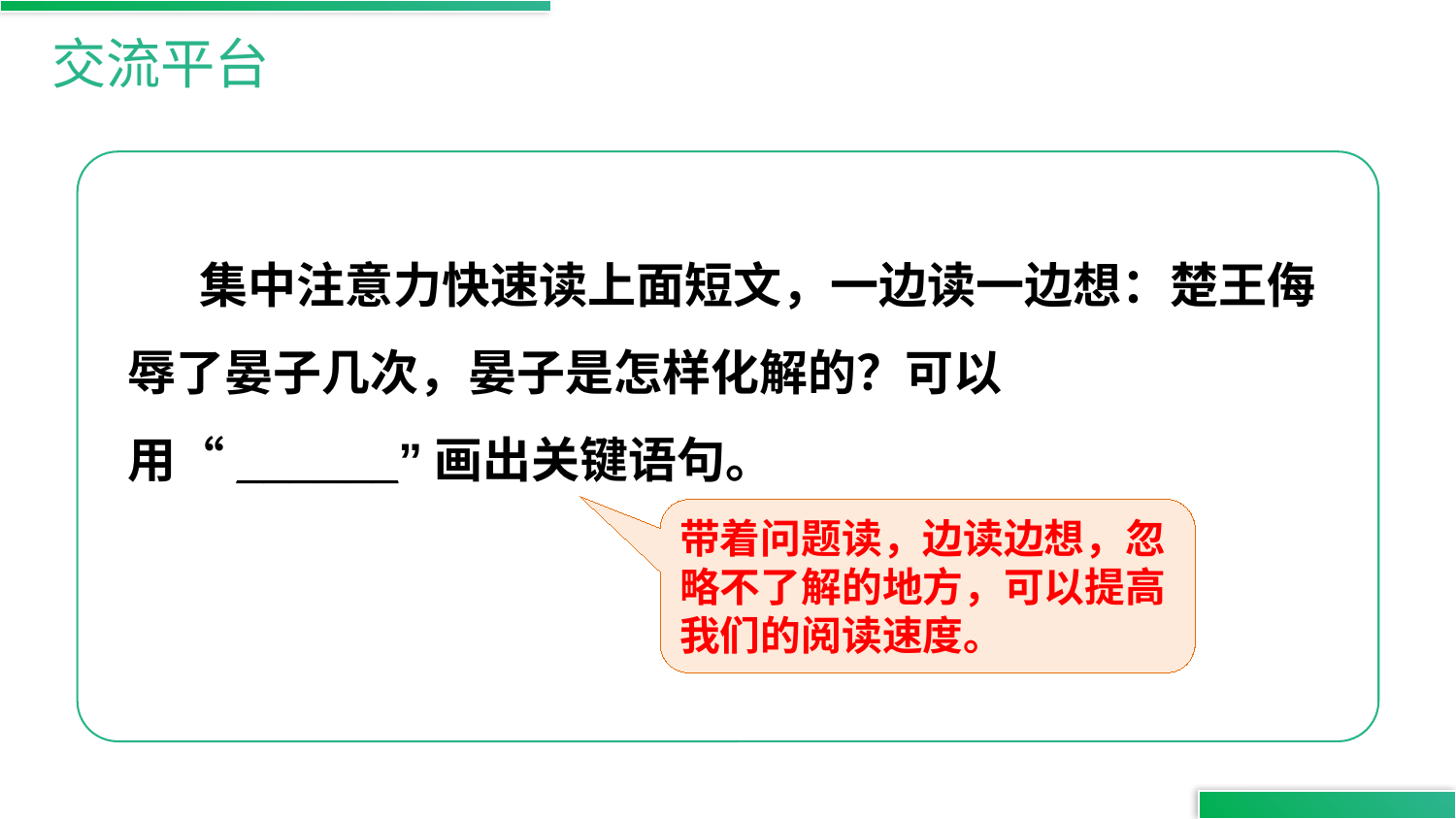

交流平台
集中注意力快速读上面短文，一边读一边想：楚王侮辱了晏子几次，晏子是怎样化解的？可以用“______”画出关键语句。
带着问题读，边读边想，忽略不了解的地方，可以提高我们的阅读速度。